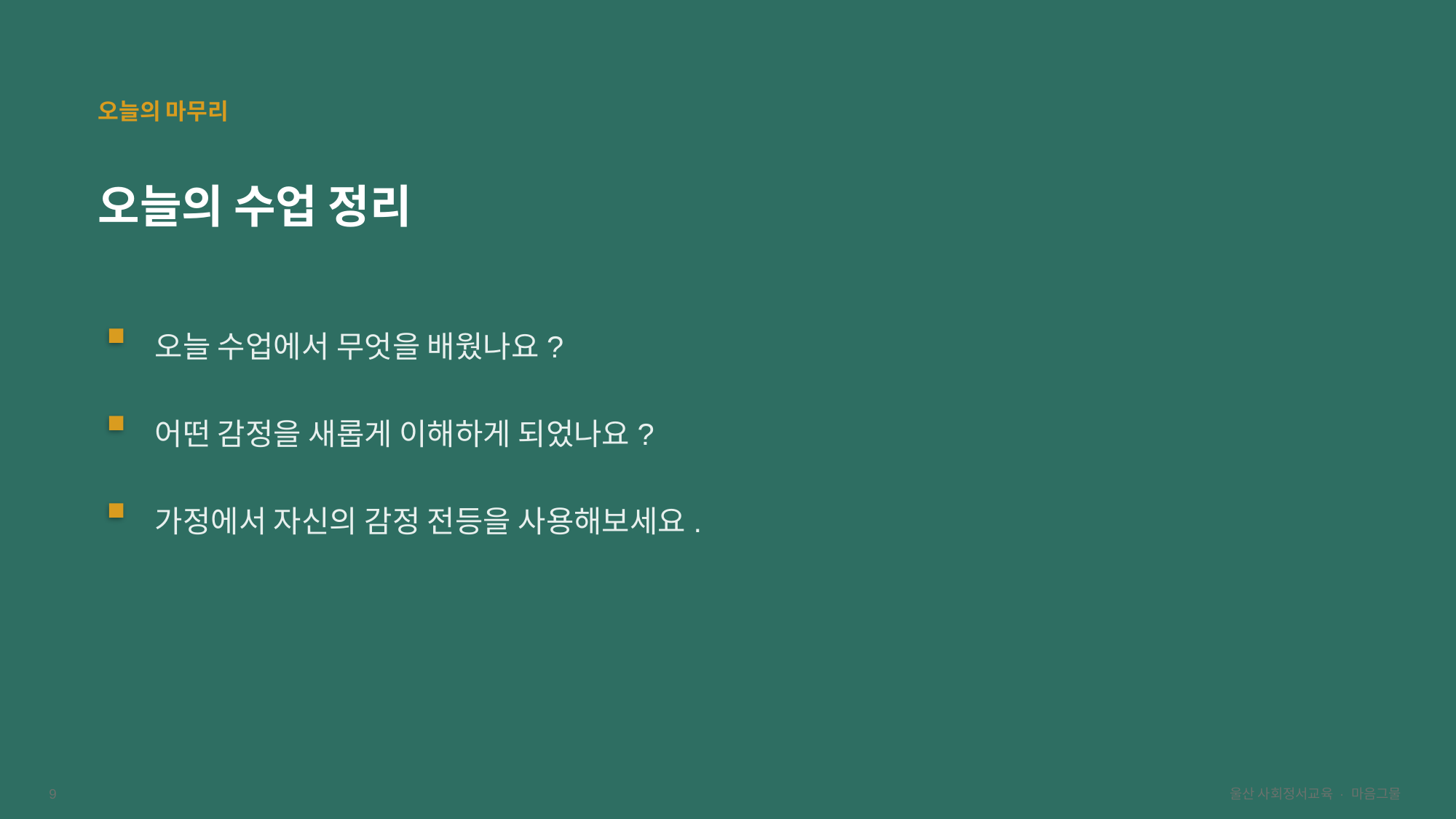

오늘의 마무리
오늘의 수업 정리
오늘 수업에서 무엇을 배웠나요?

어떤 감정을 새롭게 이해하게 되었나요?

가정에서 자신의 감정 전등을 사용해보세요.

9
울산 사회정서교육 · 마음그물